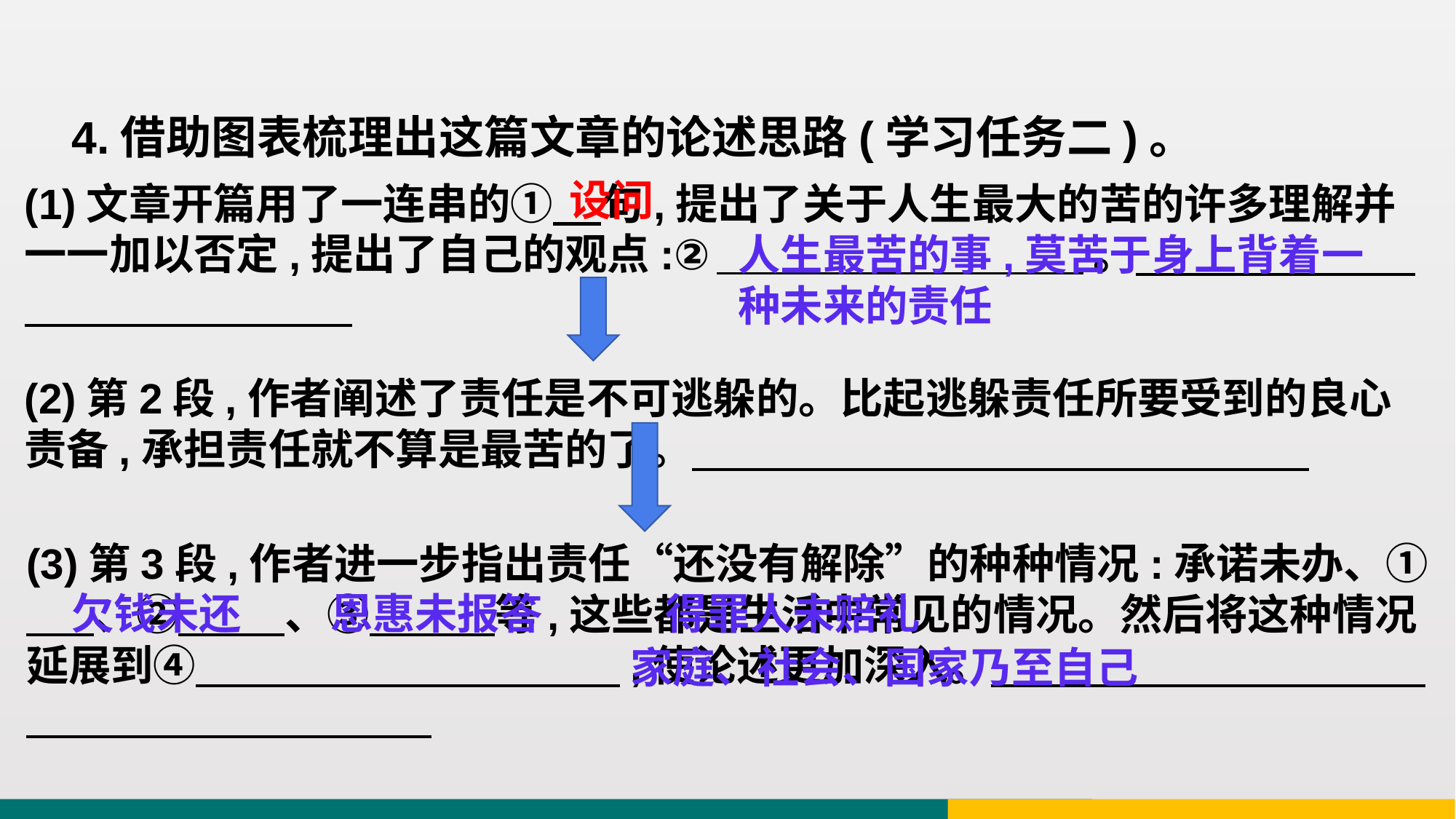

4.借助图表梳理出这篇文章的论述思路(学习任务二)。
设问
(1)文章开篇用了一连串的①     句,提出了关于人生最大的苦的许多理解并一一加以否定,提出了自己的观点:②                               。
人生最苦的事,莫苦于身上背着一种未来的责任

(2)第2段,作者阐述了责任是不可逃躲的。比起逃躲责任所要受到的良心责备,承担责任就不算是最苦的了。

(3)第3段,作者进一步指出责任“还没有解除”的种种情况:承诺未办、①        、②           、③             等,这些都是生活中常见的情况。然后将这种情况延展到④                                            ,使论述更加深入。
欠钱未还
恩惠未报答
得罪人未赔礼
家庭、社会、国家乃至自己